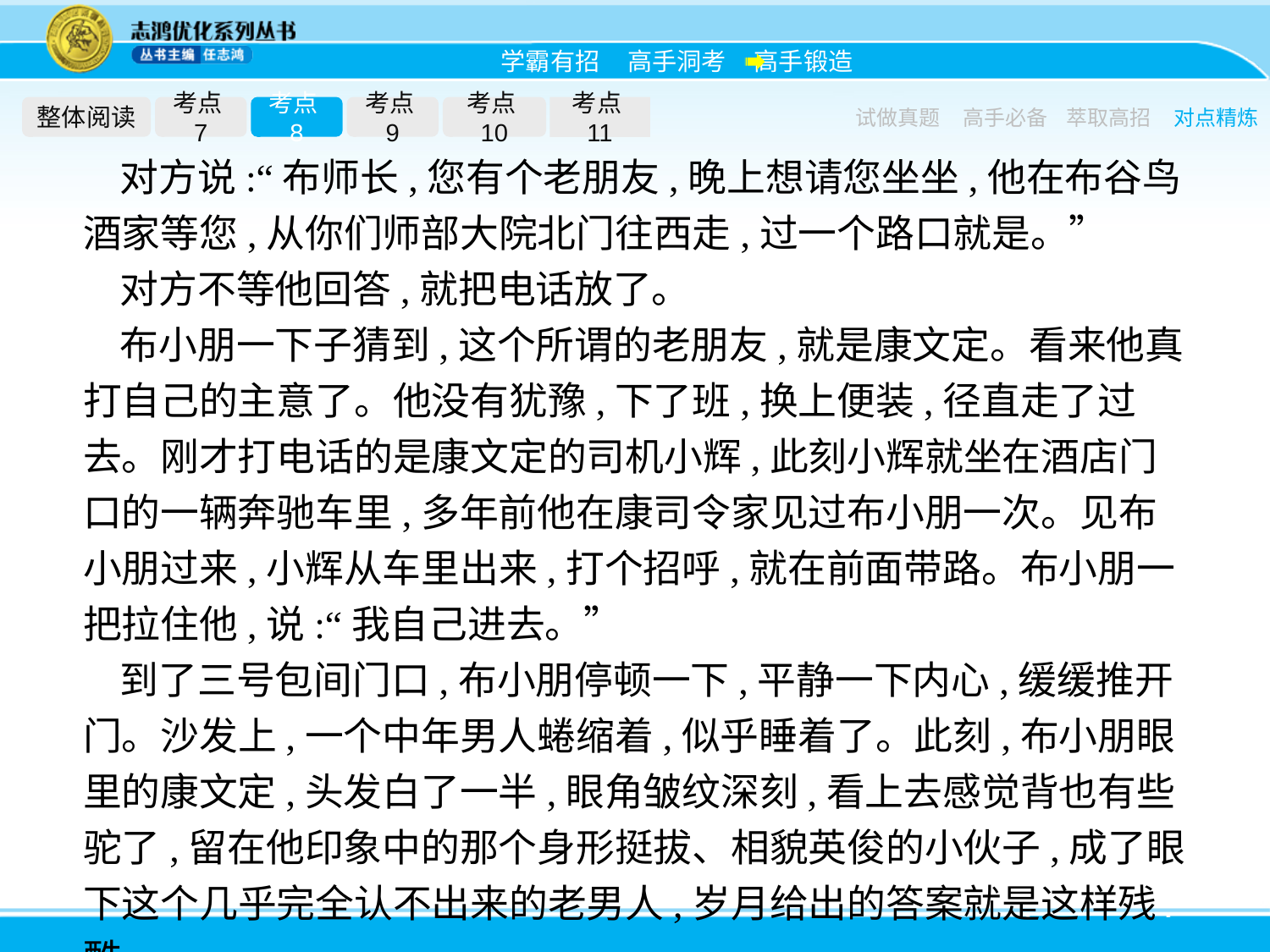

整体阅读
考点7
考点8
考点9
考点10
考点11
试做真题
高手必备
萃取高招
对点精炼
对方说:“布师长,您有个老朋友,晚上想请您坐坐,他在布谷鸟酒家等您,从你们师部大院北门往西走,过一个路口就是。”
对方不等他回答,就把电话放了。
布小朋一下子猜到,这个所谓的老朋友,就是康文定。看来他真打自己的主意了。他没有犹豫,下了班,换上便装,径直走了过去。刚才打电话的是康文定的司机小辉,此刻小辉就坐在酒店门口的一辆奔驰车里,多年前他在康司令家见过布小朋一次。见布小朋过来,小辉从车里出来,打个招呼,就在前面带路。布小朋一把拉住他,说:“我自己进去。”
到了三号包间门口,布小朋停顿一下,平静一下内心,缓缓推开门。沙发上,一个中年男人蜷缩着,似乎睡着了。此刻,布小朋眼里的康文定,头发白了一半,眼角皱纹深刻,看上去感觉背也有些驼了,留在他印象中的那个身形挺拔、相貌英俊的小伙子,成了眼下这个几乎完全认不出来的老男人,岁月给出的答案就是这样残酷。